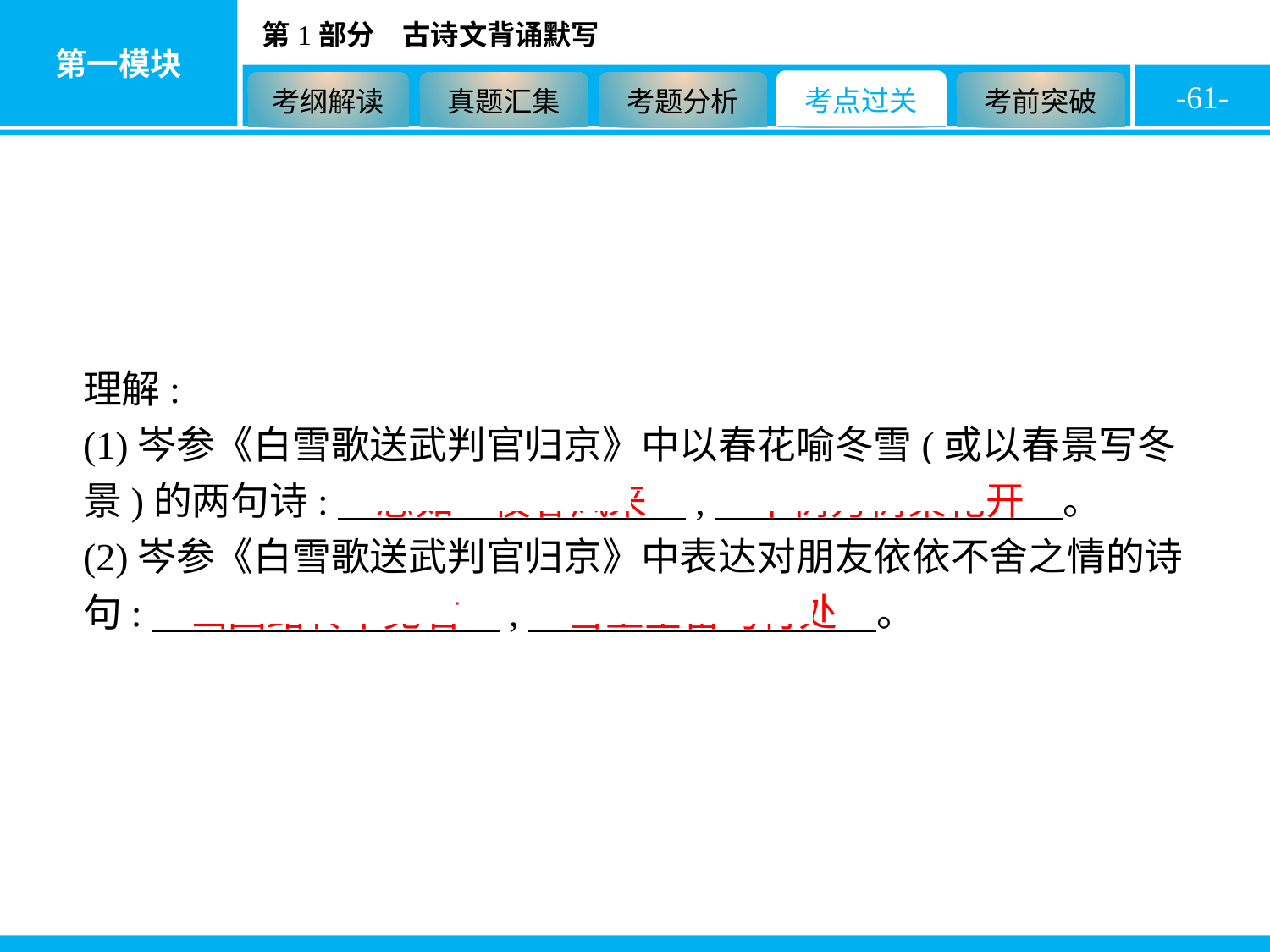

-61-
理解:
(1)岑参《白雪歌送武判官归京》中以春花喻冬雪(或以春景写冬景)的两句诗:　忽如一夜春风来　,　千树万树梨花开　。
(2)岑参《白雪歌送武判官归京》中表达对朋友依依不舍之情的诗句:　山回路转不见君　,　雪上空留马行处　。